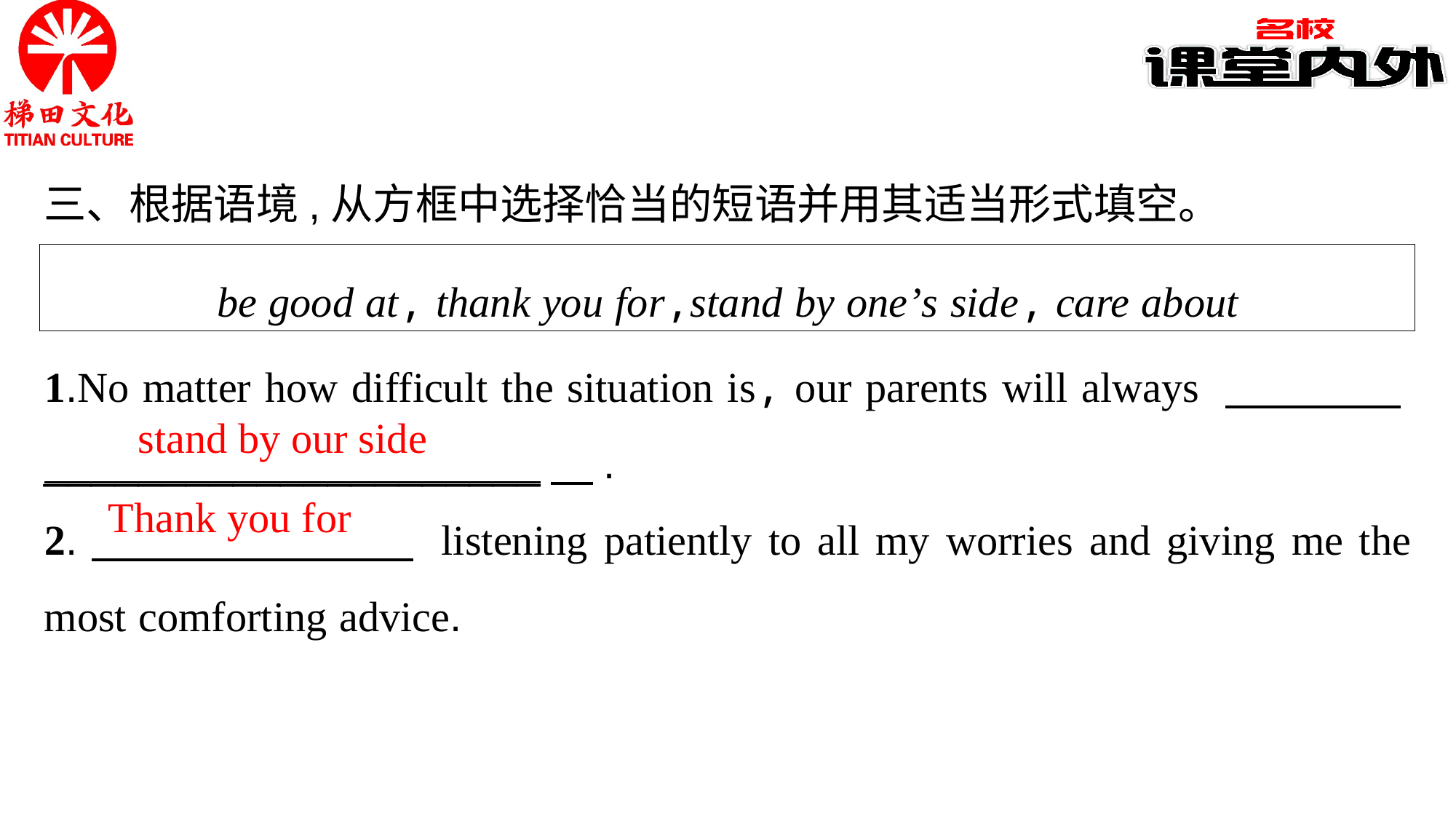

三、根据语境,从方框中选择恰当的短语并用其适当形式填空。
be good at, thank you for,stand by one’s side, care about
1.No matter how difficult the situation is, our parents will always 　　　　_____________________　.
2.　　　　　　　 listening patiently to all my worries and giving me the most comforting advice.
stand by our side
Thank you for